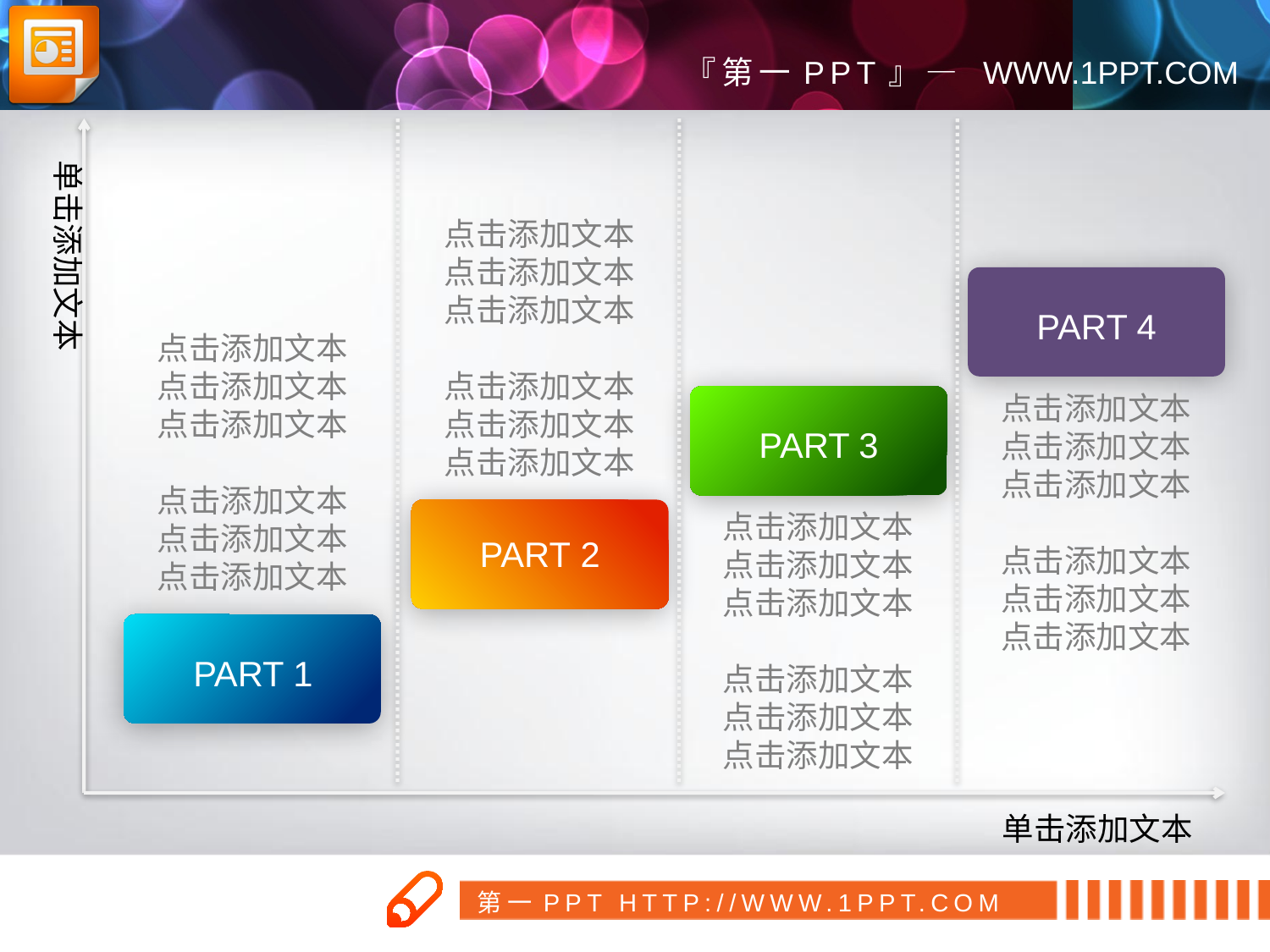

单击添加文本
点击添加文本
点击添加文本
点击添加文本
点击添加文本
点击添加文本
点击添加文本

PART 4
点击添加文本
点击添加文本
点击添加文本
点击添加文本
点击添加文本
点击添加文本
点击添加文本
点击添加文本
点击添加文本
点击添加文本
点击添加文本
点击添加文本

PART 3

点击添加文本
点击添加文本
点击添加文本
点击添加文本
点击添加文本
点击添加文本
PART 2

PART 1
单击添加文本